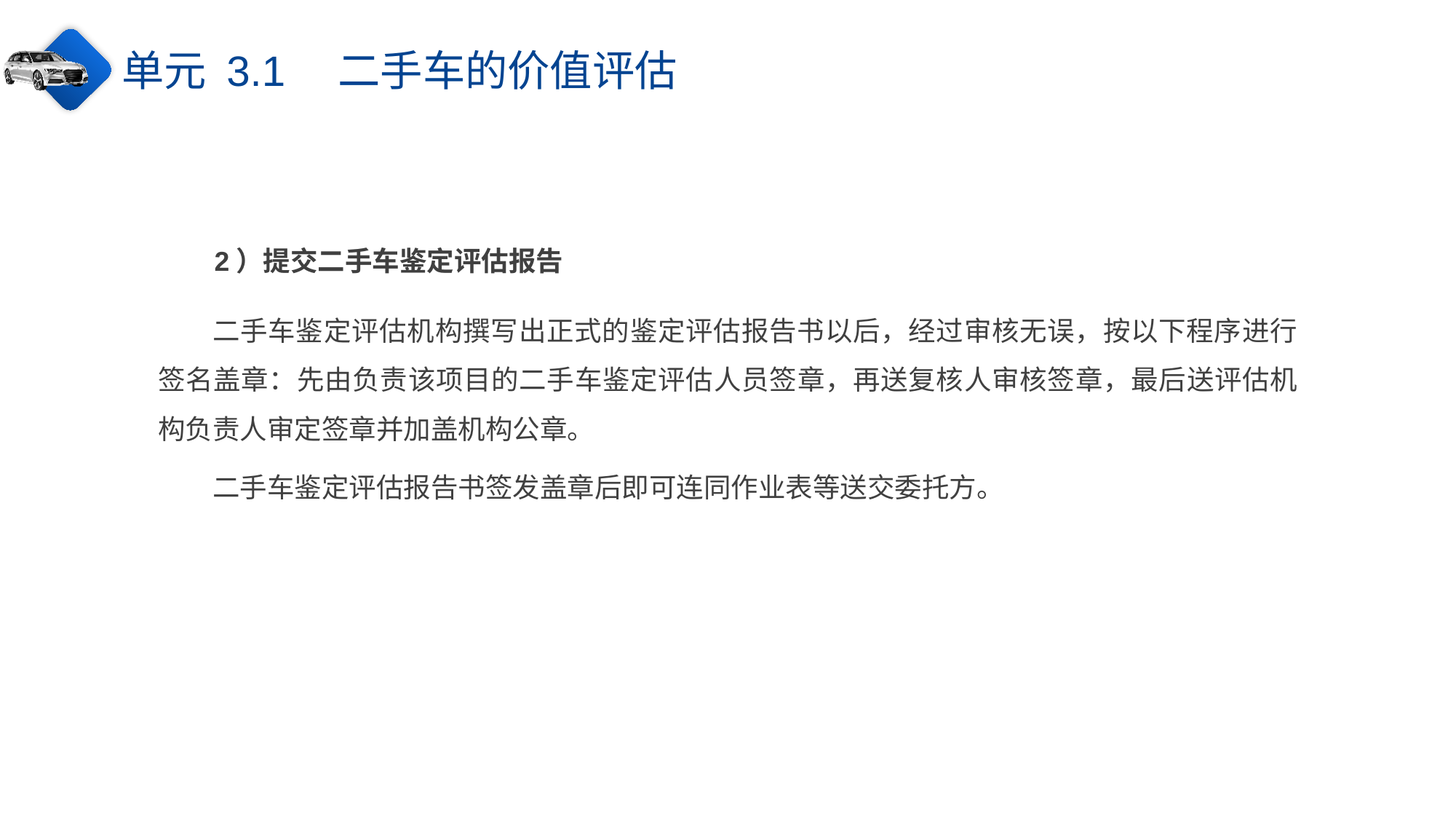

单元 3.1　二手车的价值评估
2）提交二手车鉴定评估报告
二手车鉴定评估机构撰写出正式的鉴定评估报告书以后，经过审核无误，按以下程序进行签名盖章：先由负责该项目的二手车鉴定评估人员签章，再送复核人审核签章，最后送评估机构负责人审定签章并加盖机构公章。
二手车鉴定评估报告书签发盖章后即可连同作业表等送交委托方。